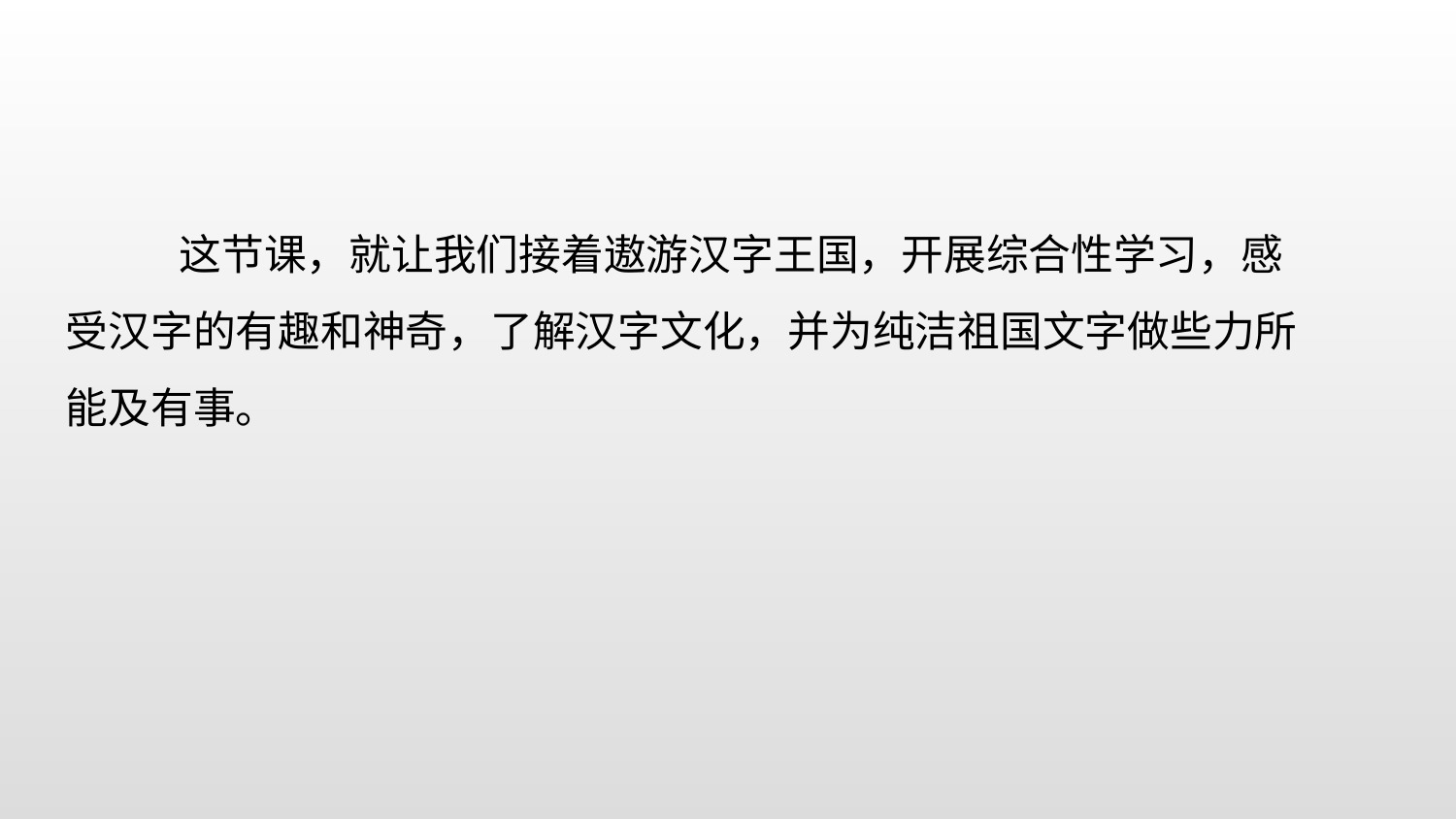

这节课，就让我们接着遨游汉字王国，开展综合性学习，感受汉字的有趣和神奇，了解汉字文化，并为纯洁祖国文字做些力所能及有事。